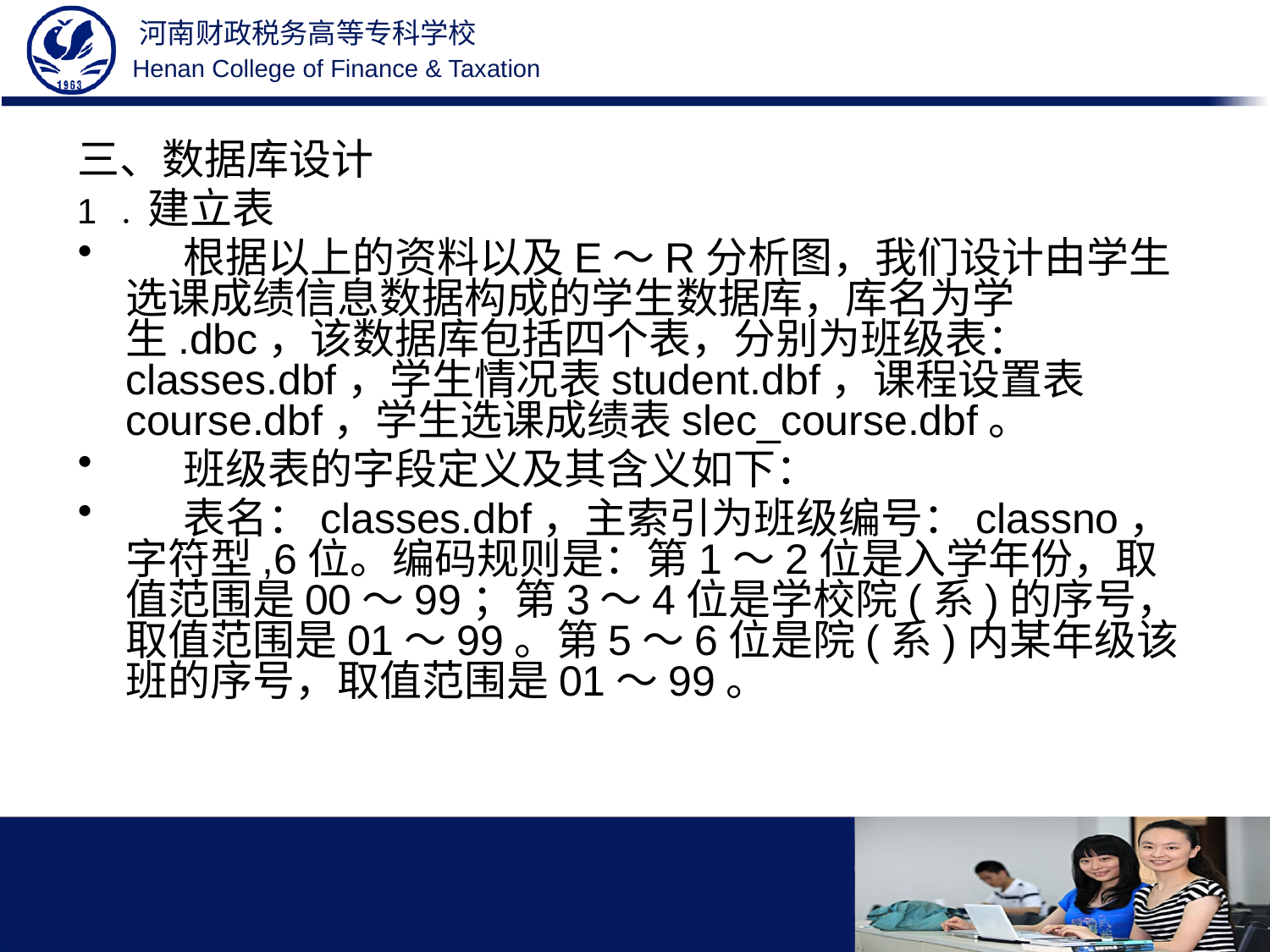

三、数据库设计
1 ．建立表
     根据以上的资料以及E～R分析图，我们设计由学生选课成绩信息数据构成的学生数据库，库名为学生.dbc，该数据库包括四个表，分别为班级表：classes.dbf，学生情况表student.dbf，课程设置表course.dbf，学生选课成绩表slec_course.dbf。
     班级表的字段定义及其含义如下：
     表名：classes.dbf，主索引为班级编号：classno，字符型,6位。编码规则是：第1～2位是入学年份，取值范围是00～99；第3～4位是学校院(系)的序号，取值范围是01～99。第5～6位是院(系)内某年级该班的序号，取值范围是01～99。